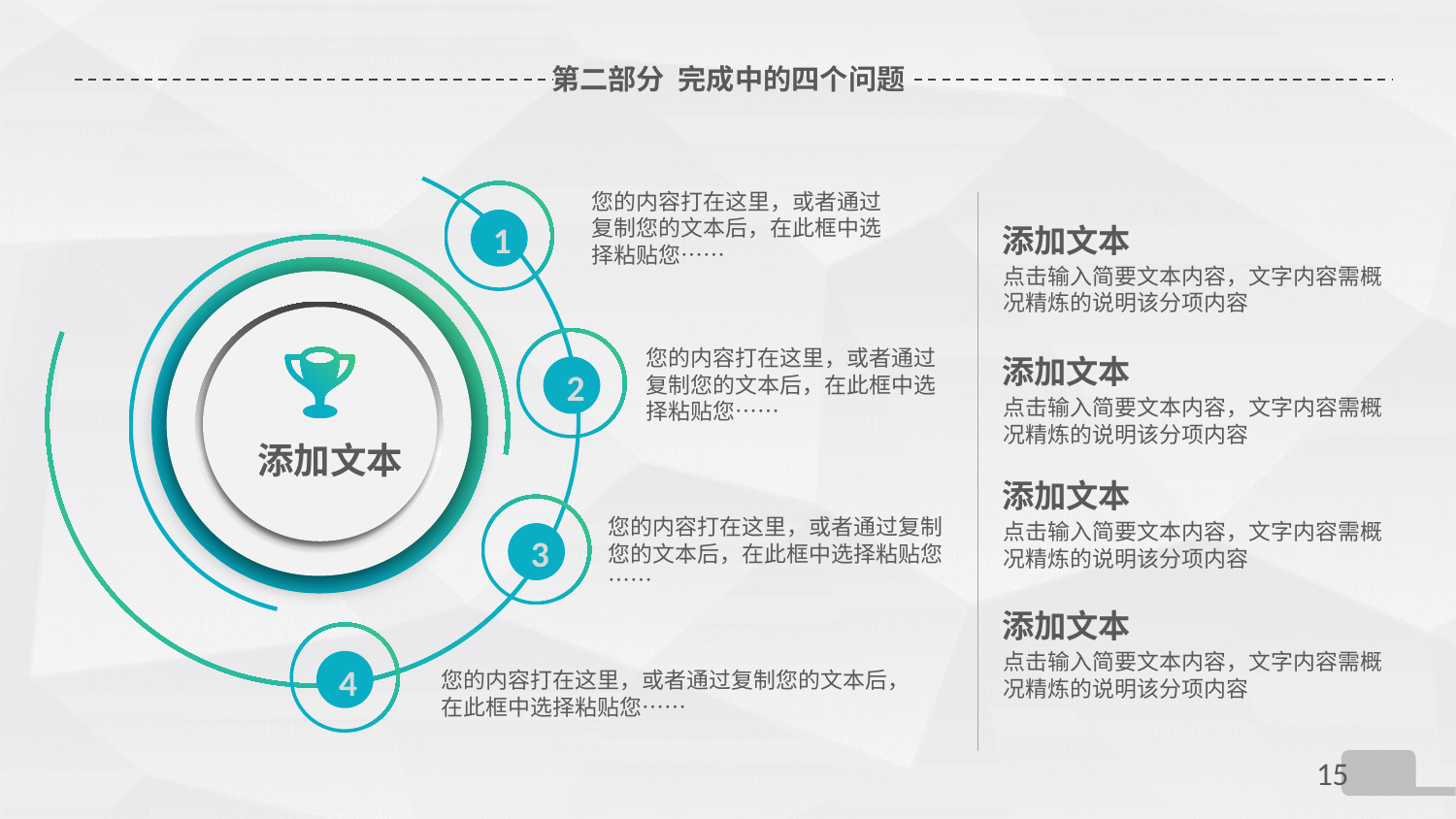

# 第二部分  完成中的四个问题

您的内容打在这里，或者通过复制您的文本后，在此框中选择粘贴您……

1
添加文本

点击输入简要文本内容，文字内容需概况精炼的说明该分项内容

您的内容打在这里，或者通过复制您的文本后，在此框中选择粘贴您……
添加文本

2
点击输入简要文本内容，文字内容需概况精炼的说明该分项内容
添加文本
添加文本

您的内容打在这里，或者通过复制您的文本后，在此框中选择粘贴您……
点击输入简要文本内容，文字内容需概况精炼的说明该分项内容

3
添加文本

点击输入简要文本内容，文字内容需概况精炼的说明该分项内容

4
您的内容打在这里，或者通过复制您的文本后，在此框中选择粘贴您……